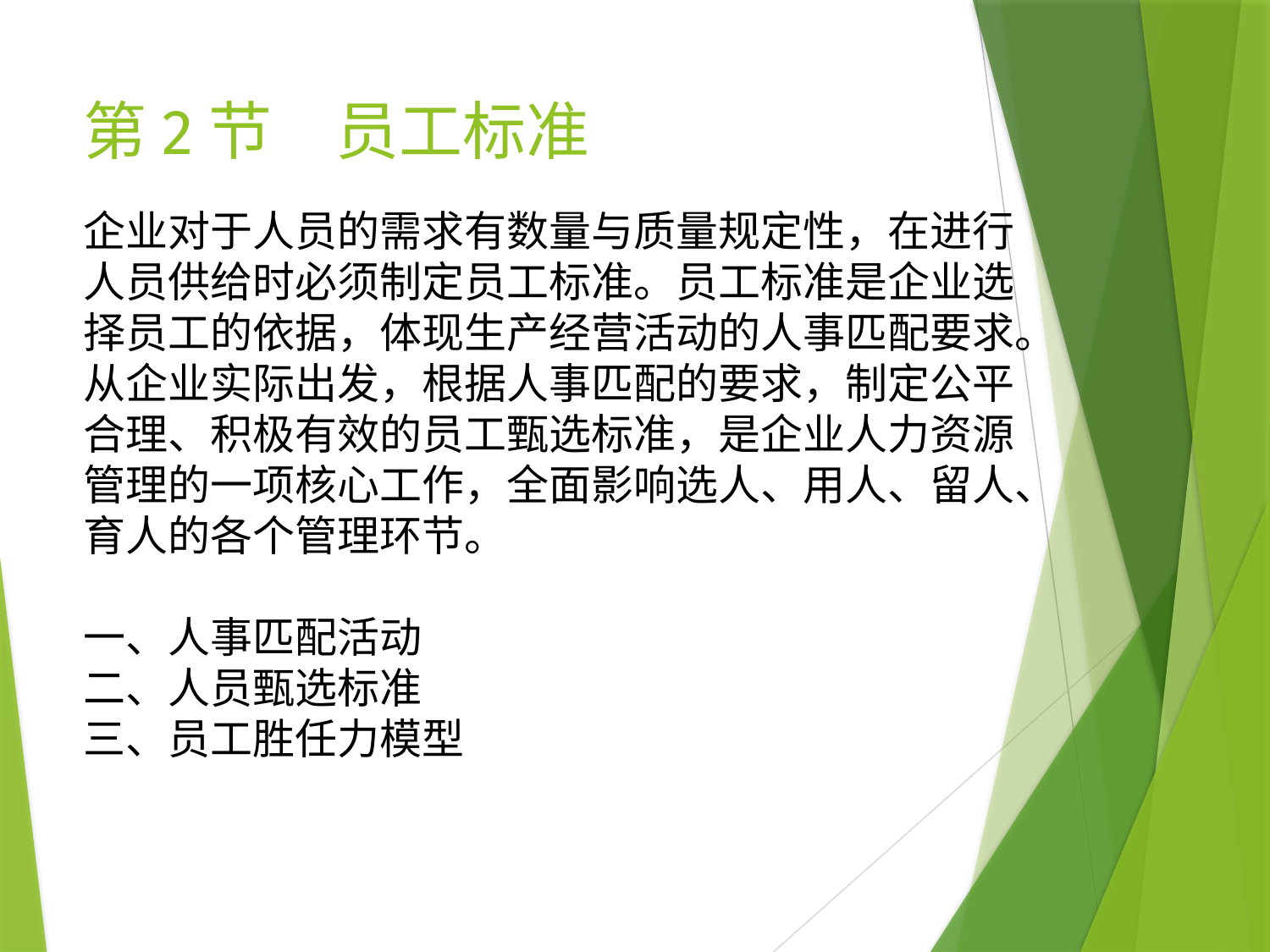

# 第2节　员工标准
企业对于人员的需求有数量与质量规定性，在进行人员供给时必须制定员工标准。员工标准是企业选择员工的依据，体现生产经营活动的人事匹配要求。从企业实际出发，根据人事匹配的要求，制定公平合理、积极有效的员工甄选标准，是企业人力资源管理的一项核心工作，全面影响选人、用人、留人、育人的各个管理环节。

一、人事匹配活动
二、人员甄选标准
三、员工胜任力模型